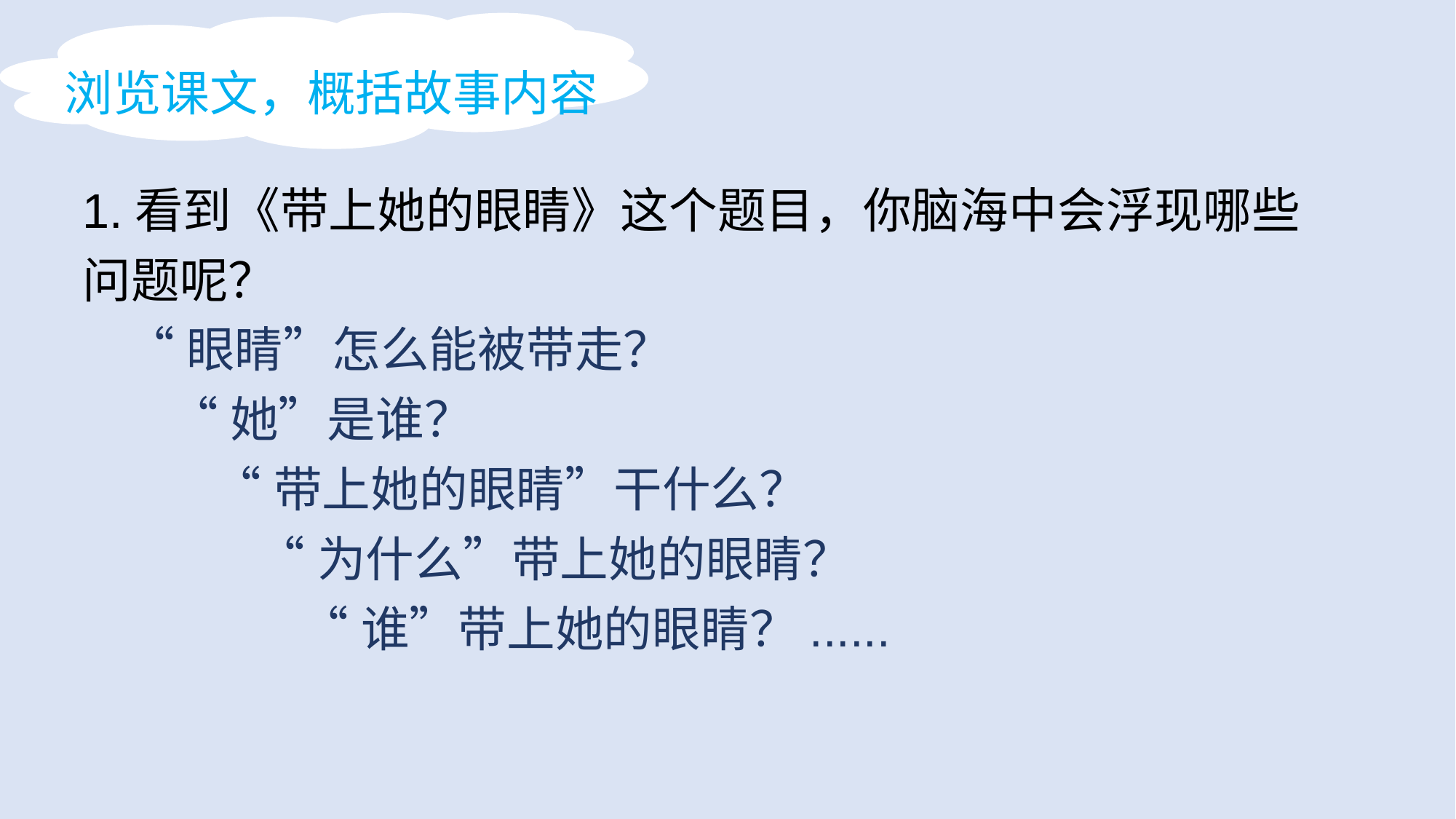

浏览课文，概括故事内容
1.看到《带上她的眼睛》这个题目，你脑海中会浮现哪些问题呢？
    “眼睛”怎么能被带走？
        “她”是谁？
            “带上她的眼睛”干什么？
                “为什么”带上她的眼睛？
                    “谁”带上她的眼睛？......